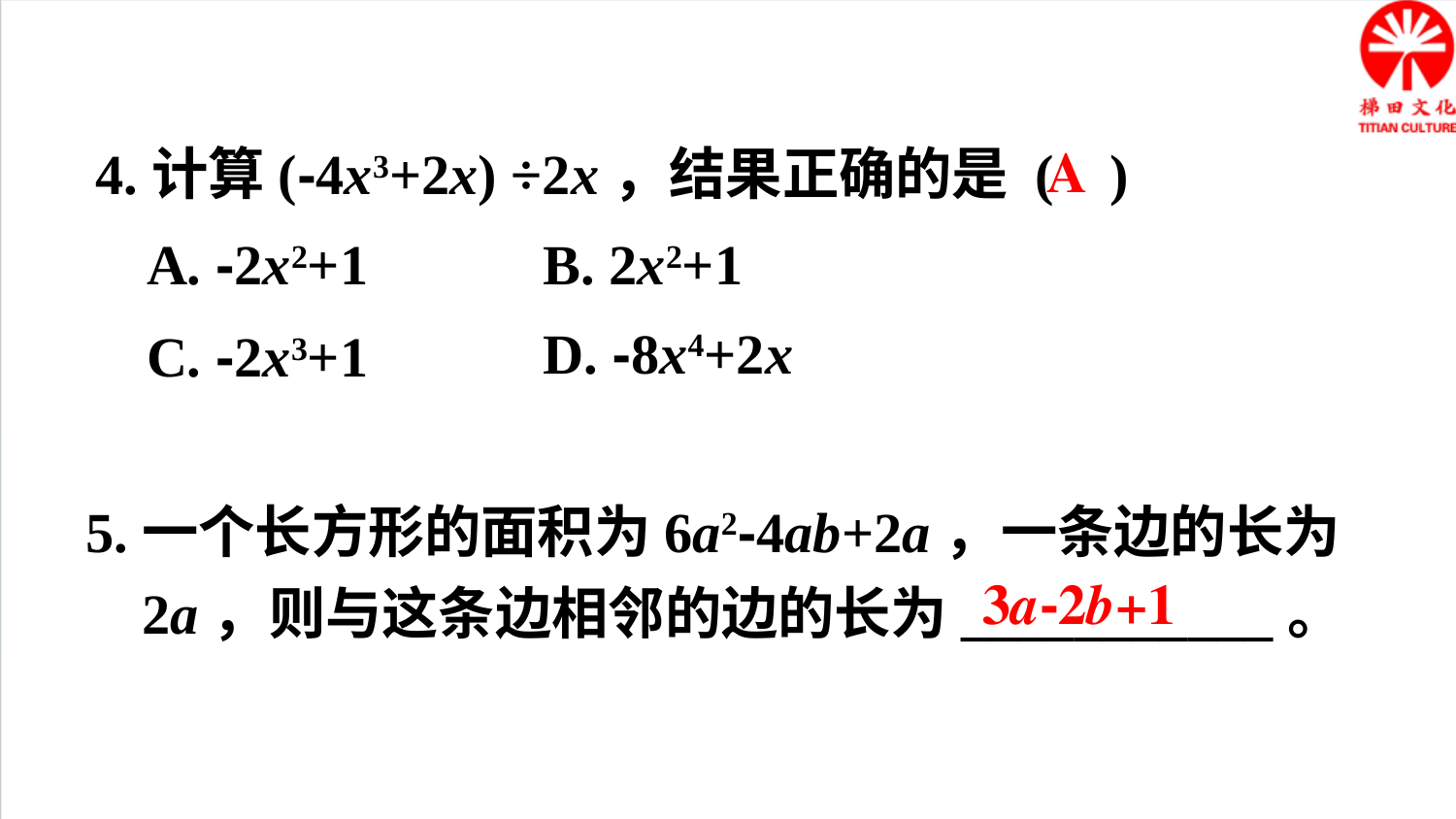

4.计算(-4x3+2x) ÷2x，结果正确的是 (    )
A
A. -2x2+1
B. 2x2+1
D. -8x4+2x
C. -2x3+1
5.一个长方形的面积为6a2-4ab+2a，一条边的长为
    2a，则与这条边相邻的边的长为___________。
3a-2b+1